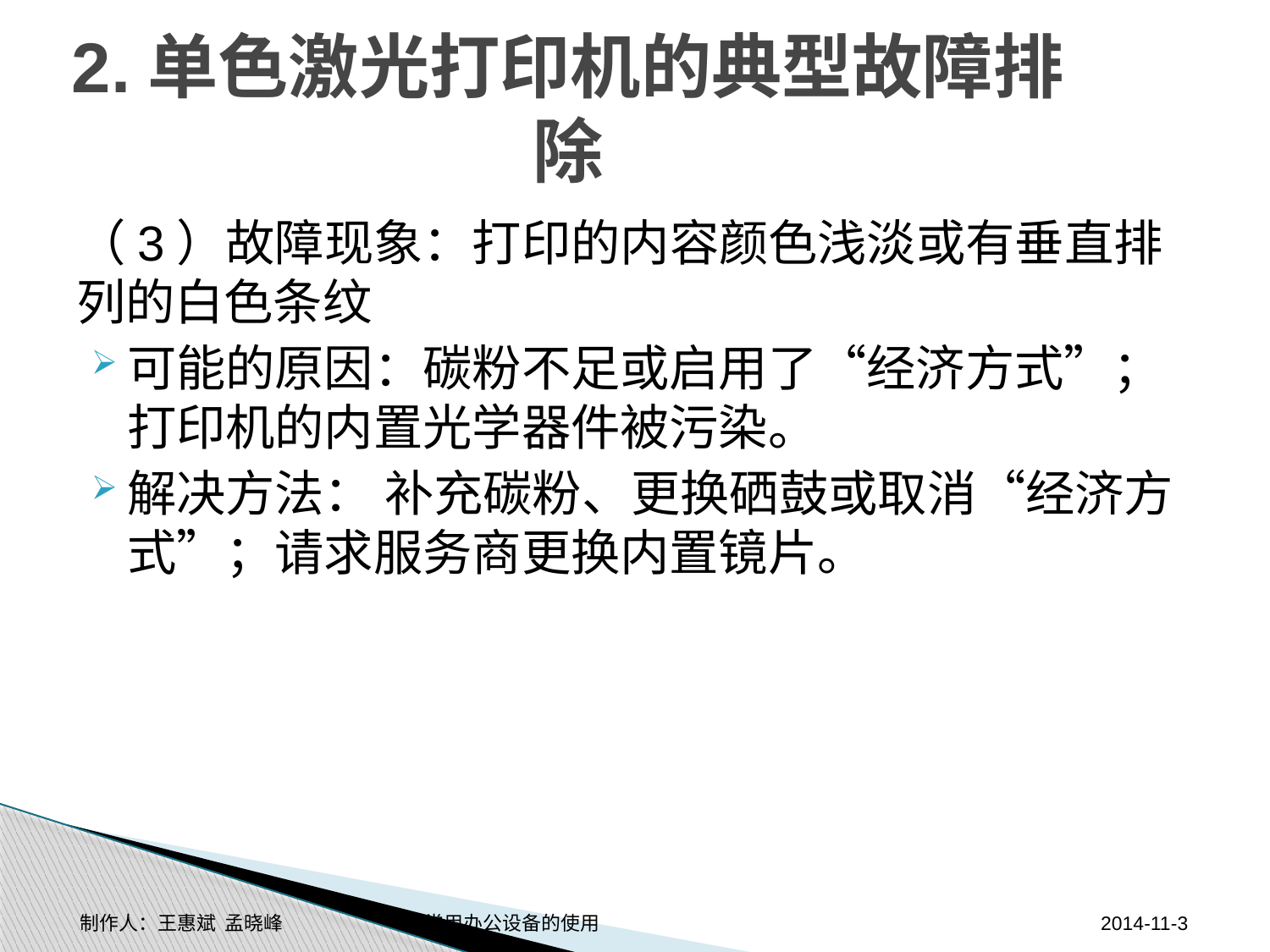

# 2.单色激光打印机的典型故障排除
（3）故障现象：打印的内容颜色浅淡或有垂直排列的白色条纹
可能的原因：碳粉不足或启用了“经济方式”；打印机的内置光学器件被污染。
解决方法： 补充碳粉、更换硒鼓或取消“经济方式”；请求服务商更换内置镜片。

制作人：王惠斌  孟晓峰                                常用办公设备的使用
2014-11-3